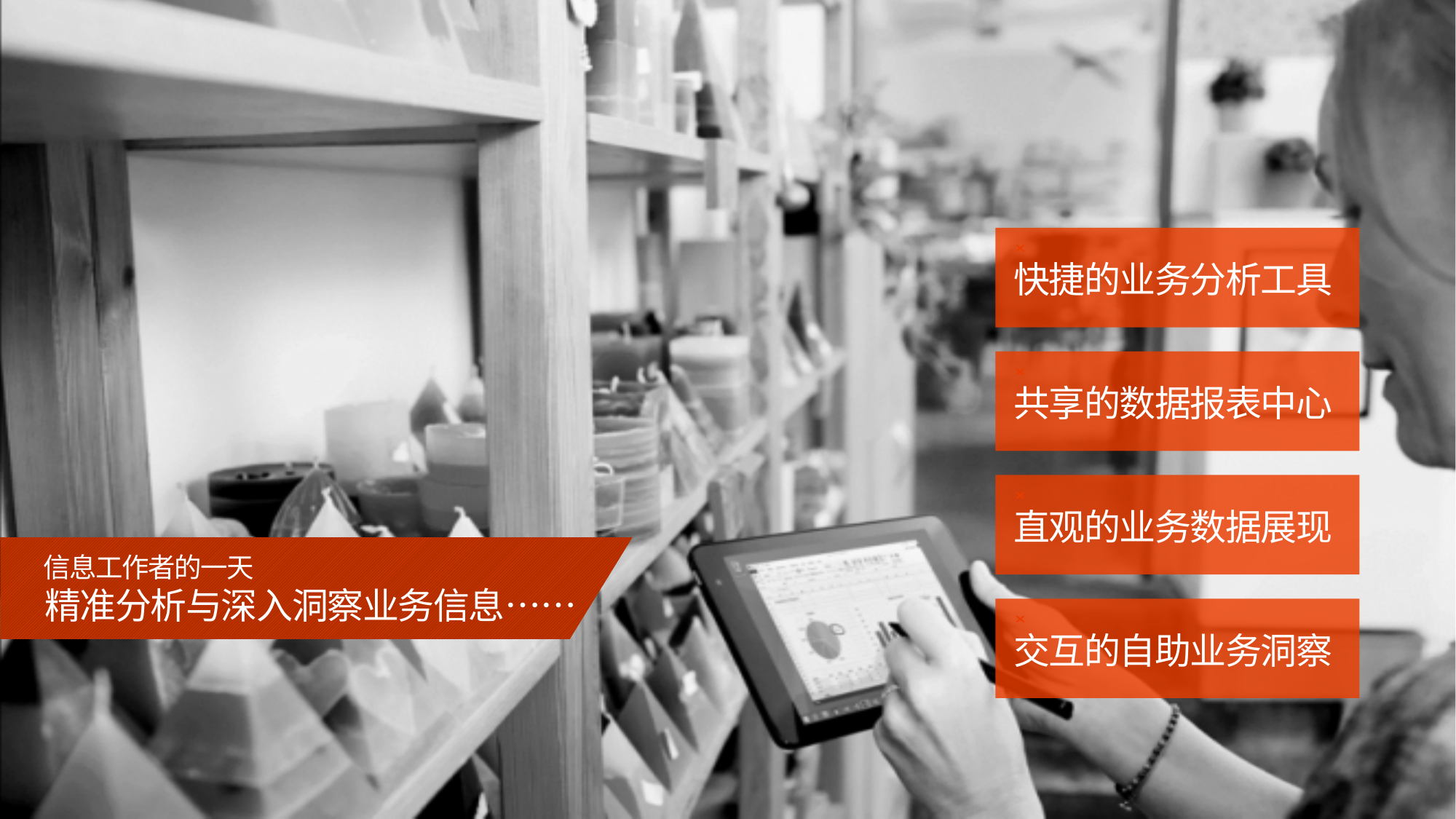

快捷的业务分析工具

共享的数据报表中心

直观的业务数据展现

信息工作者的一天
精准分析与深入洞察业务信息……

交互的自助业务洞察